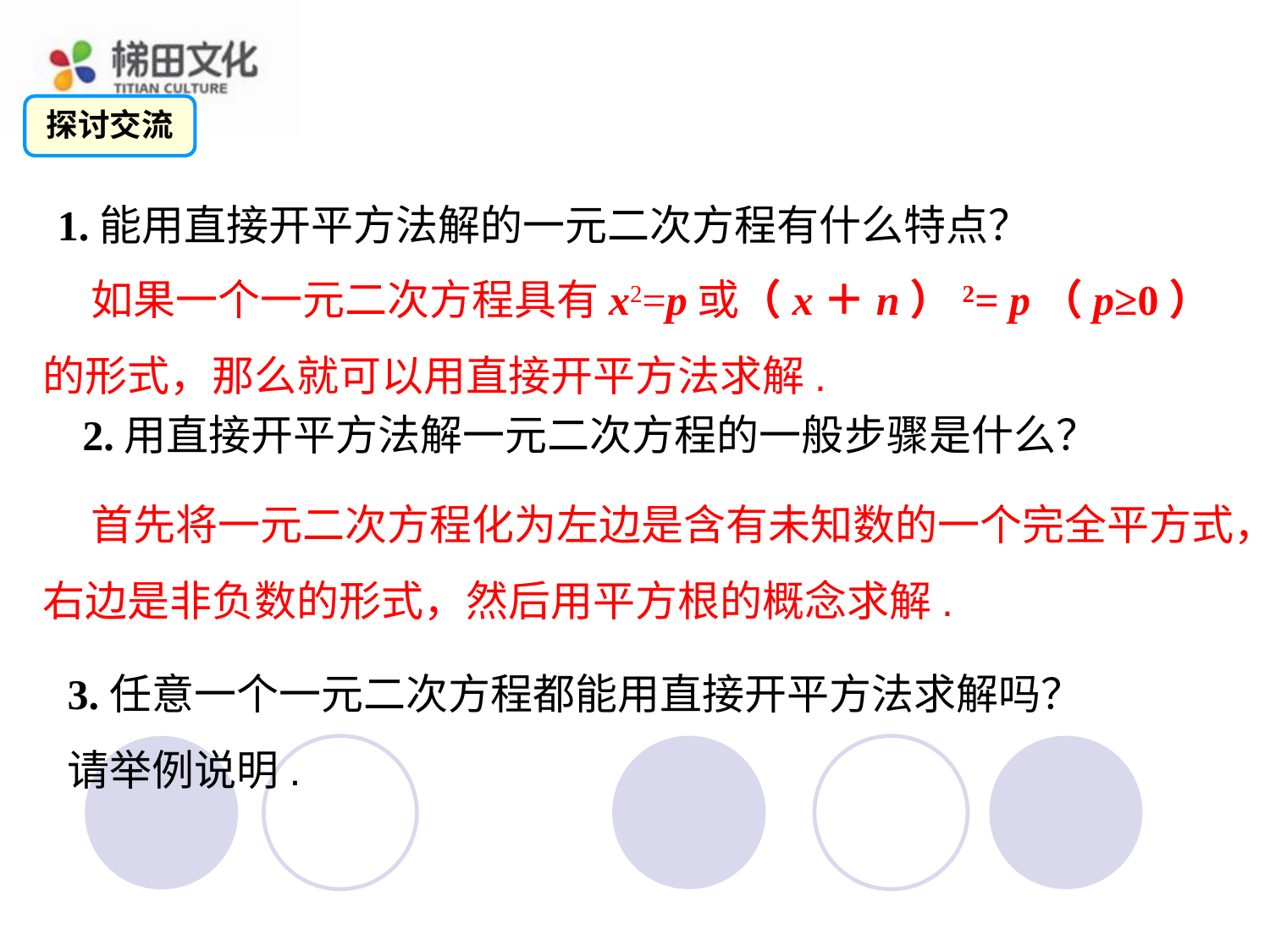

探讨交流
1.能用直接开平方法解的一元二次方程有什么特点？
    如果一个一元二次方程具有x2=p或（x＋n）2= p（p≥0）的形式，那么就可以用直接开平方法求解.
2.用直接开平方法解一元二次方程的一般步骤是什么？
    首先将一元二次方程化为左边是含有未知数的一个完全平方式，右边是非负数的形式，然后用平方根的概念求解.
3.任意一个一元二次方程都能用直接开平方法求解吗？请举例说明.